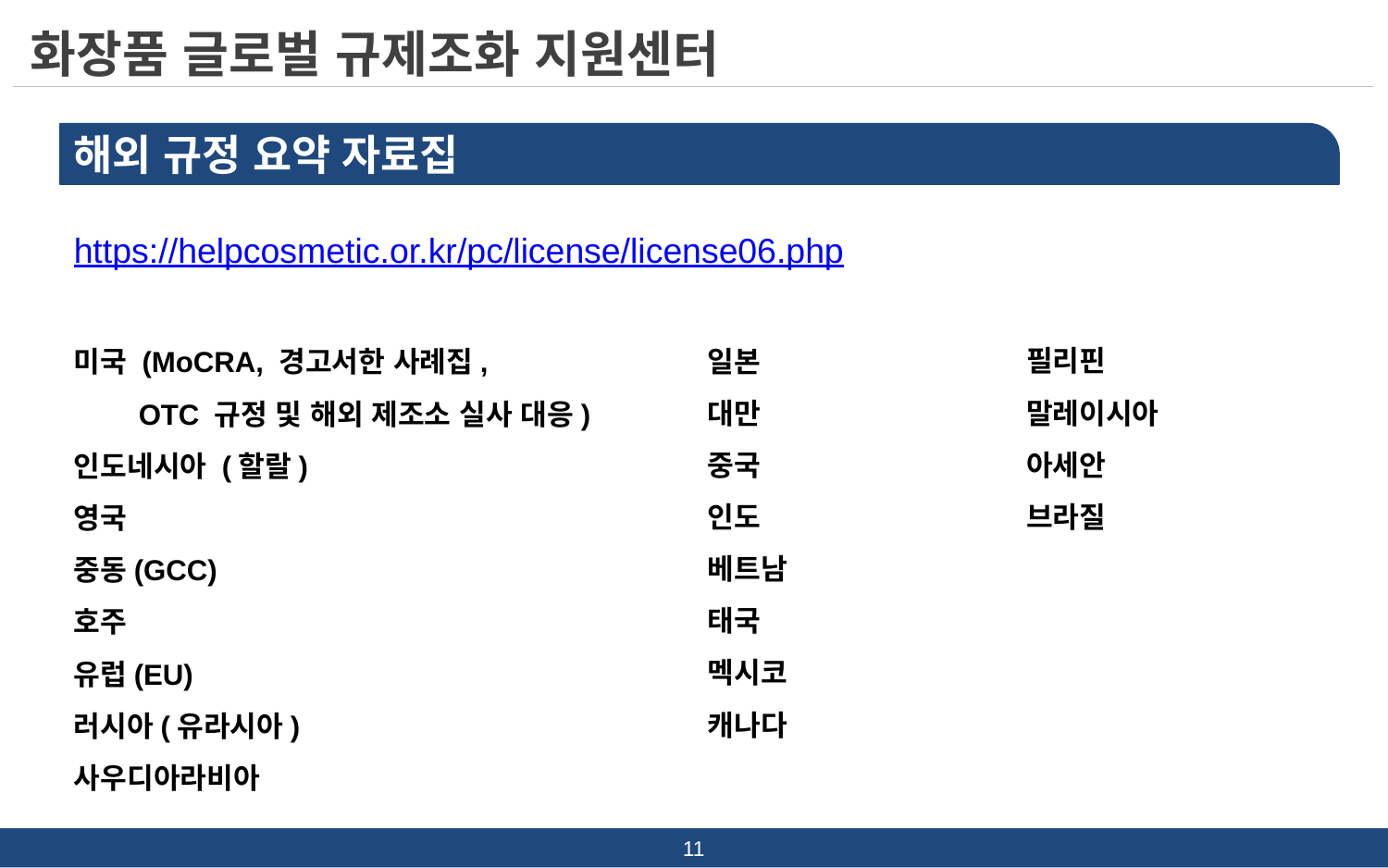

화장품 글로벌 규제조화 지원센터
해외 규정 요약 자료집
https://helpcosmetic.or.kr/pc/license/license06.php

일본
대만
중국
인도
베트남
태국
멕시코
캐나다

필리핀
말레이시아
아세안
브라질
미국 (MoCRA, 경고서한 사례집,
        OTC 규정 및 해외 제조소 실사 대응)
인도네시아 (할랄)
영국
중동(GCC)
호주
유럽(EU)
러시아(유라시아)
사우디아라비아

11